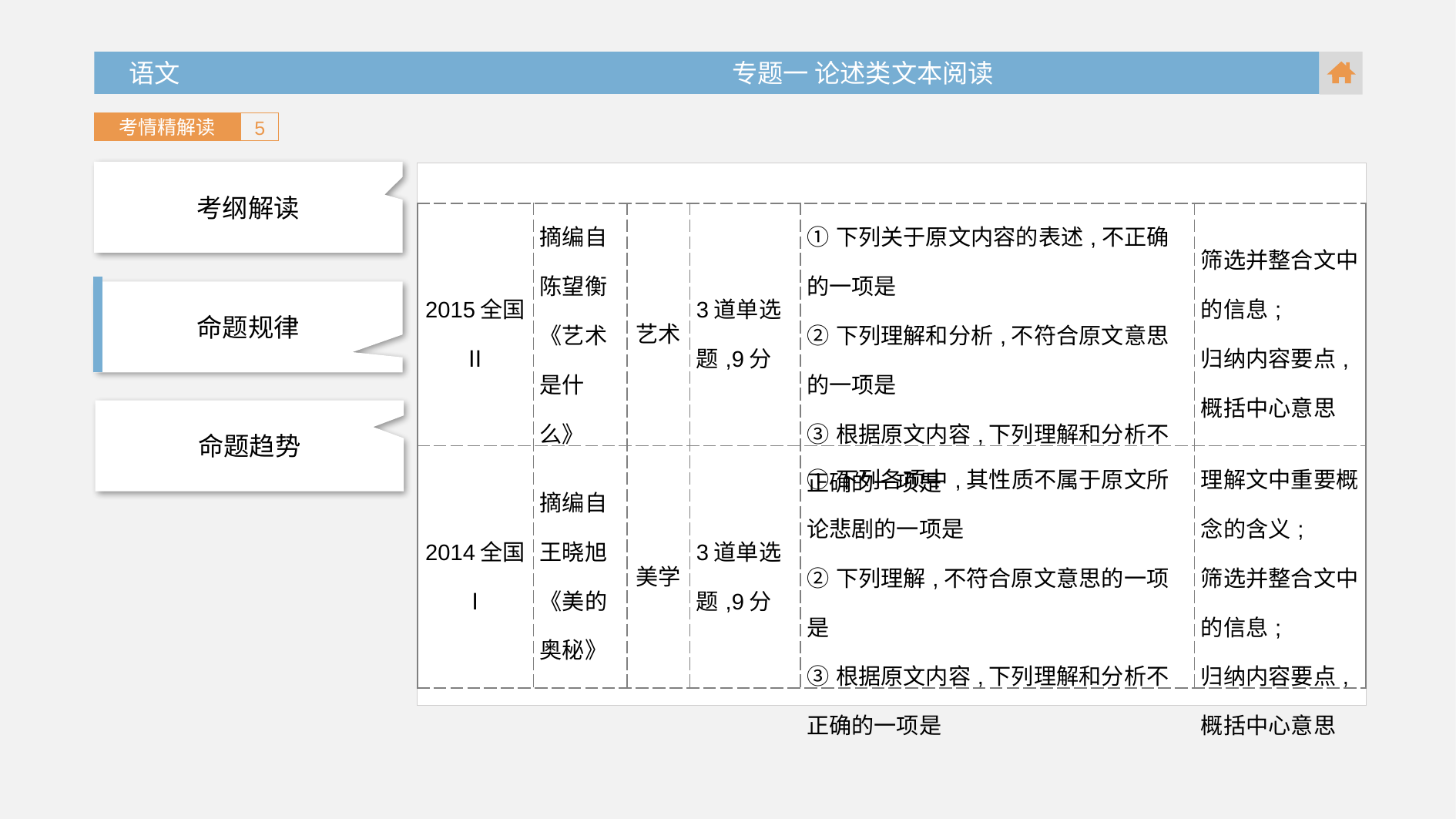

语文                                                                                                专题一 论述类文本阅读

考情精解读
5

考纲解读

| 2015全国Ⅱ | 摘编自陈望衡《艺术是什么》 | 艺术 | 3道单选题,9分 | ①下列关于原文内容的表述,不正确的一项是 ②下列理解和分析,不符合原文意思的一项是 ③根据原文内容,下列理解和分析不正确的一项是 | 筛选并整合文中的信息; 归纳内容要点,概括中心意思 |
| --- | --- | --- | --- | --- | --- |
| 2014全国Ⅰ | 摘编自王晓旭《美的奥秘》 | 美学 | 3道单选题,9分 | ①下列各项中,其性质不属于原文所论悲剧的一项是 ②下列理解,不符合原文意思的一项是 ③根据原文内容,下列理解和分析不正确的一项是 | 理解文中重要概念的含义; 筛选并整合文中的信息; 归纳内容要点,概括中心意思 |
命题规律
命题趋势